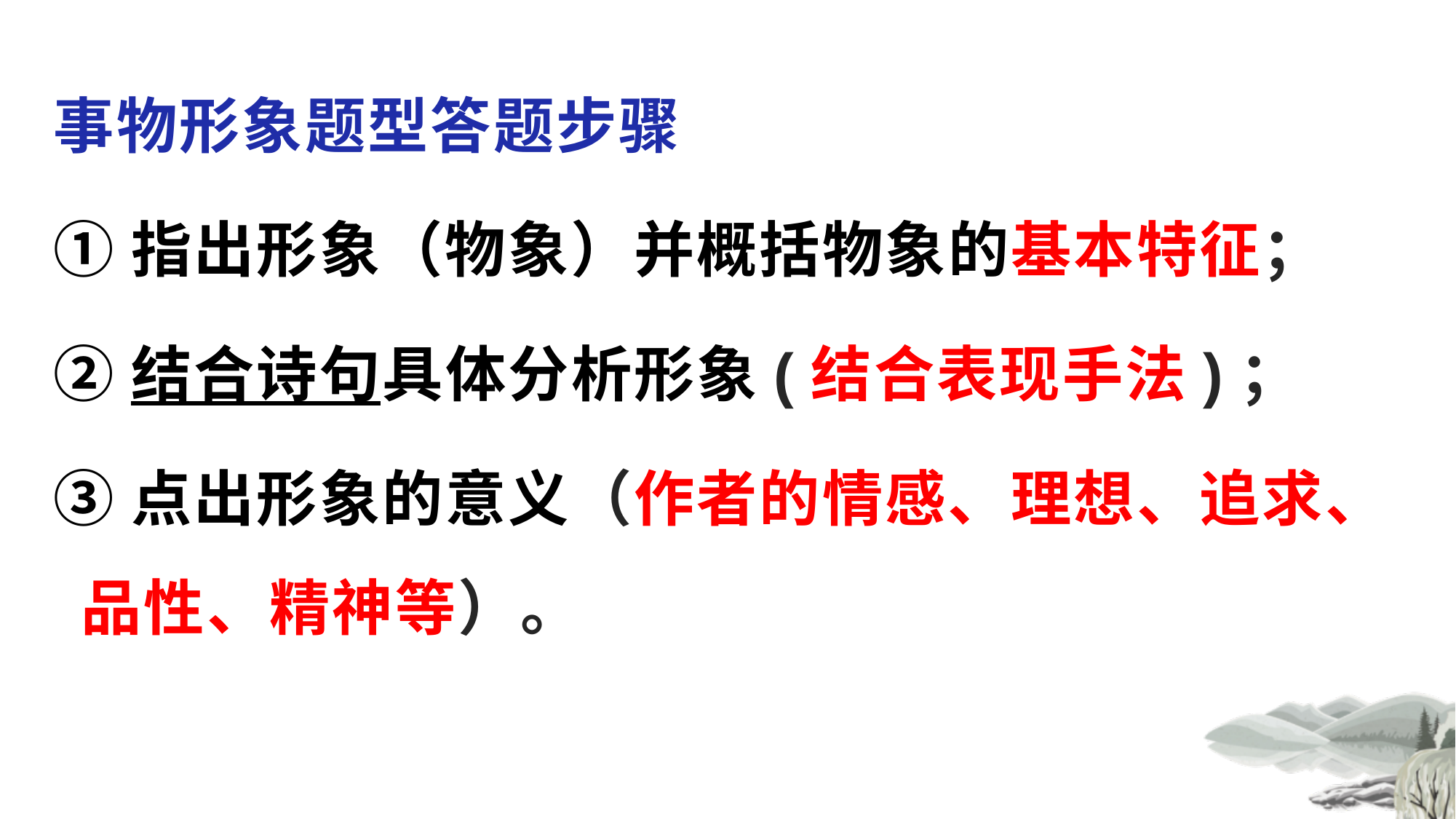

事物形象题型答题步骤
①指出形象（物象）并概括物象的基本特征；
②结合诗句具体分析形象(结合表现手法)；
③点出形象的意义（作者的情感、理想、追求、品性、精神等）。